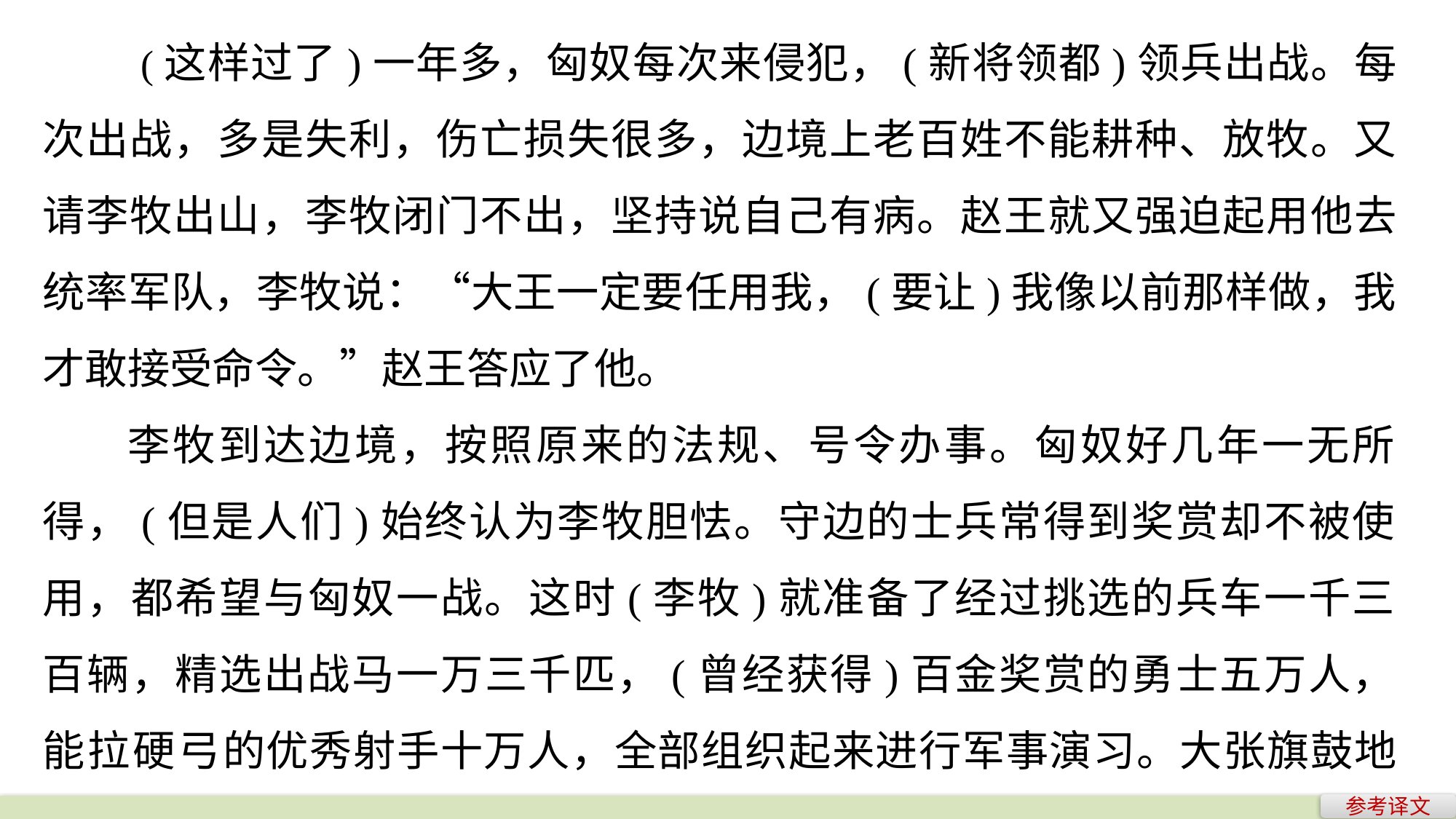

(这样过了)一年多，匈奴每次来侵犯，(新将领都)领兵出战。每次出战，多是失利，伤亡损失很多，边境上老百姓不能耕种、放牧。又请李牧出山，李牧闭门不出，坚持说自己有病。赵王就又强迫起用他去统率军队，李牧说：“大王一定要任用我，(要让)我像以前那样做，我才敢接受命令。”赵王答应了他。
李牧到达边境，按照原来的法规、号令办事。匈奴好几年一无所得，(但是人们)始终认为李牧胆怯。守边的士兵常得到奖赏却不被使用，都希望与匈奴一战。这时(李牧)就准备了经过挑选的兵车一千三百辆，精选出战马一万三千匹，(曾经获得)百金奖赏的勇士五万人，能拉硬弓的优秀射手十万人，全部组织起来进行军事演习。大张旗鼓地允许放牧，
参考译文